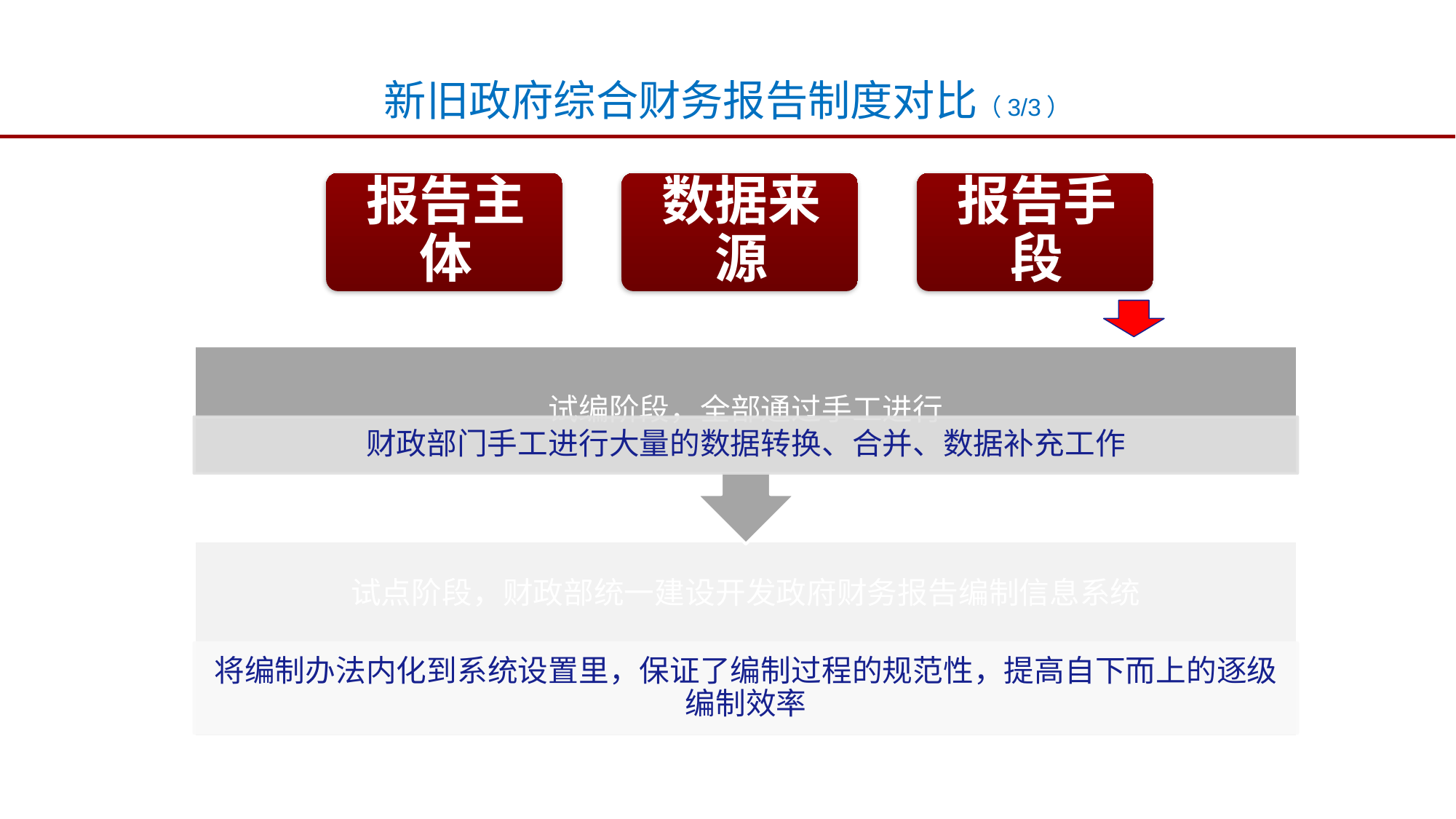

新旧政府综合财务报告制度对比（3/3）

报告主体
数据来源
报告手段

试点阶段，财政部统一建设开发政府财务报告编制信息系统
将编制办法内化到系统设置里，保证了编制过程的规范性，提高自下而上的逐级编制效率
试编阶段，全部通过手工进行
财政部门手工进行大量的数据转换、合并、数据补充工作